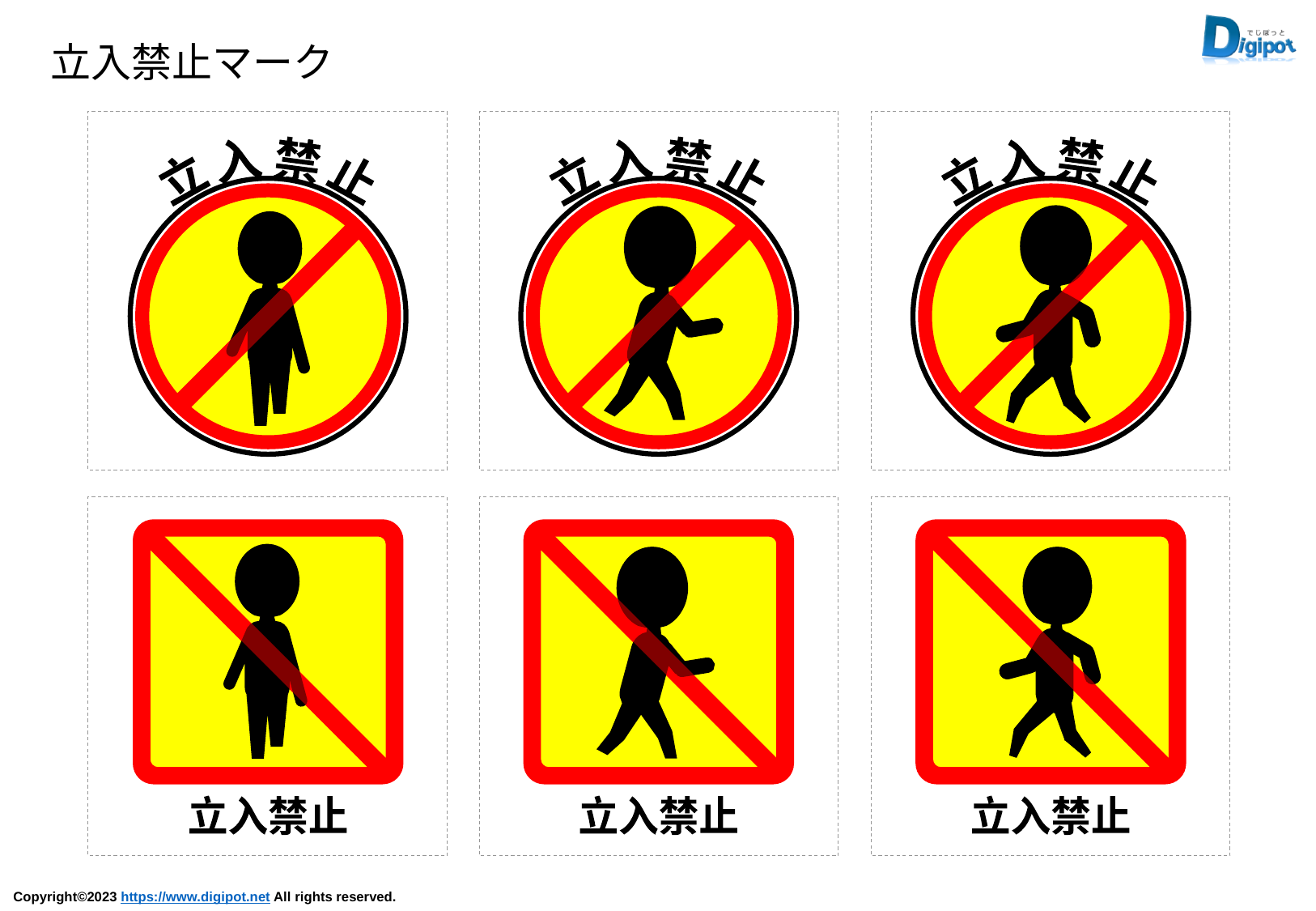

立入禁止マーク
立 入 禁 止

立 入 禁 止

立 入 禁 止

立入禁止

立入禁止

立入禁止